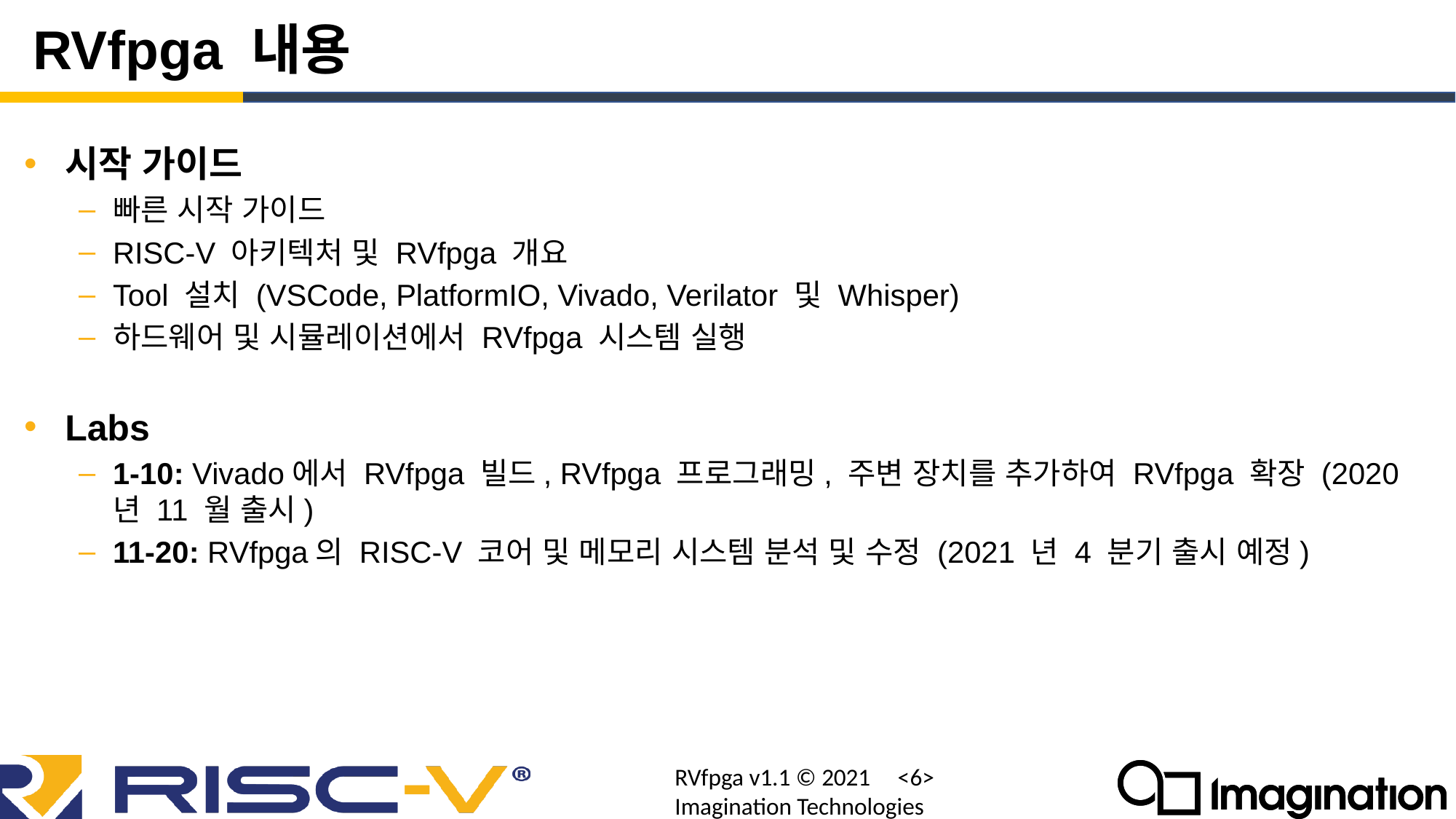

# RVfpga 내용
시작 가이드
빠른 시작 가이드
RISC-V 아키텍처 및 RVfpga 개요
Tool 설치 (VSCode, PlatformIO, Vivado, Verilator 및 Whisper)
하드웨어 및 시뮬레이션에서 RVfpga 시스템 실행

Labs
1-10: Vivado에서 RVfpga 빌드, RVfpga 프로그래밍, 주변 장치를 추가하여 RVfpga 확장 (2020 년 11 월 출시)
11-20: RVfpga의 RISC-V 코어 및 메모리 시스템 분석 및 수정 (2021 년 4 분기 출시 예정)